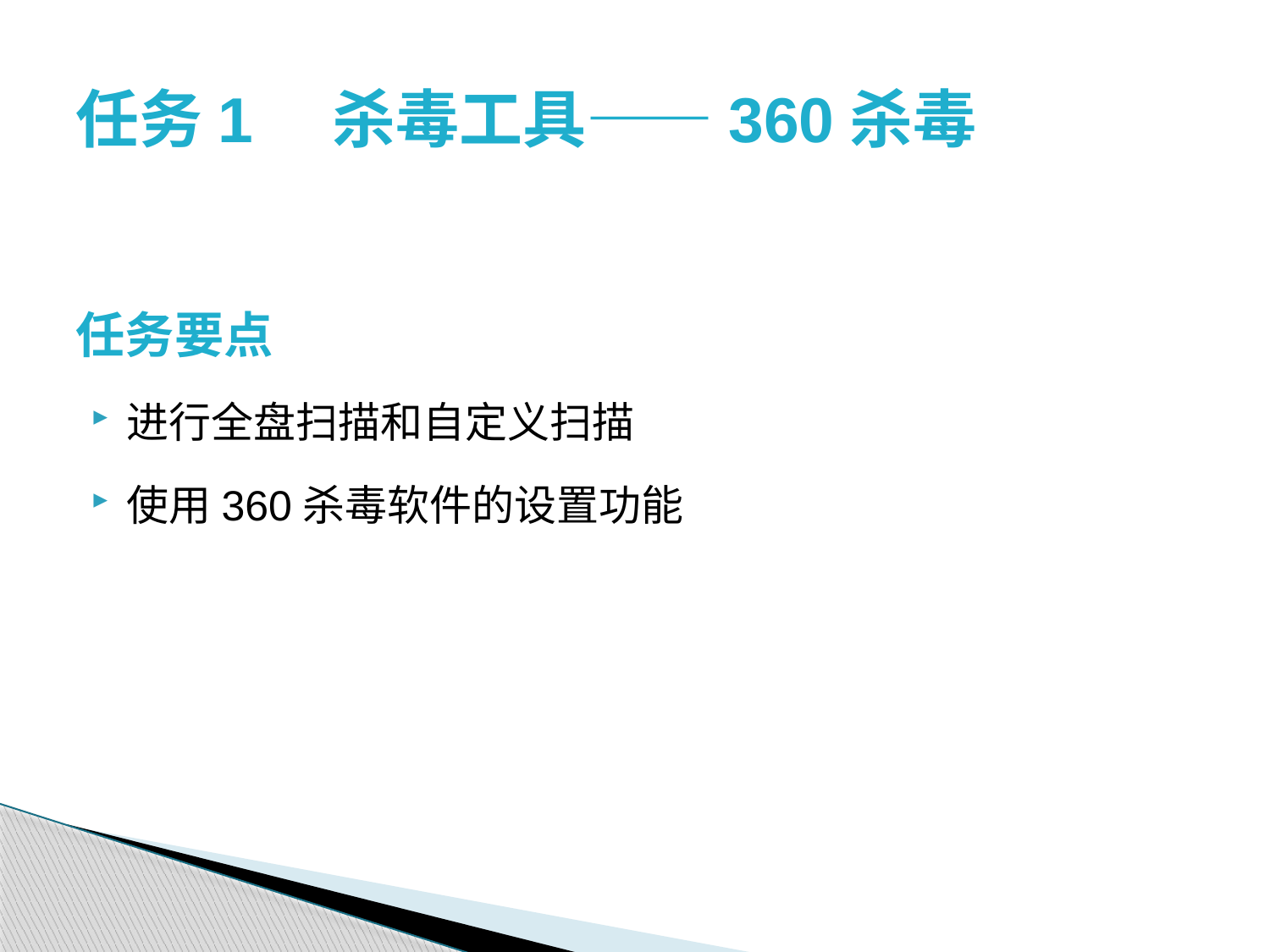

# 任务1　杀毒工具——360杀毒
任务要点
进行全盘扫描和自定义扫描
使用360杀毒软件的设置功能